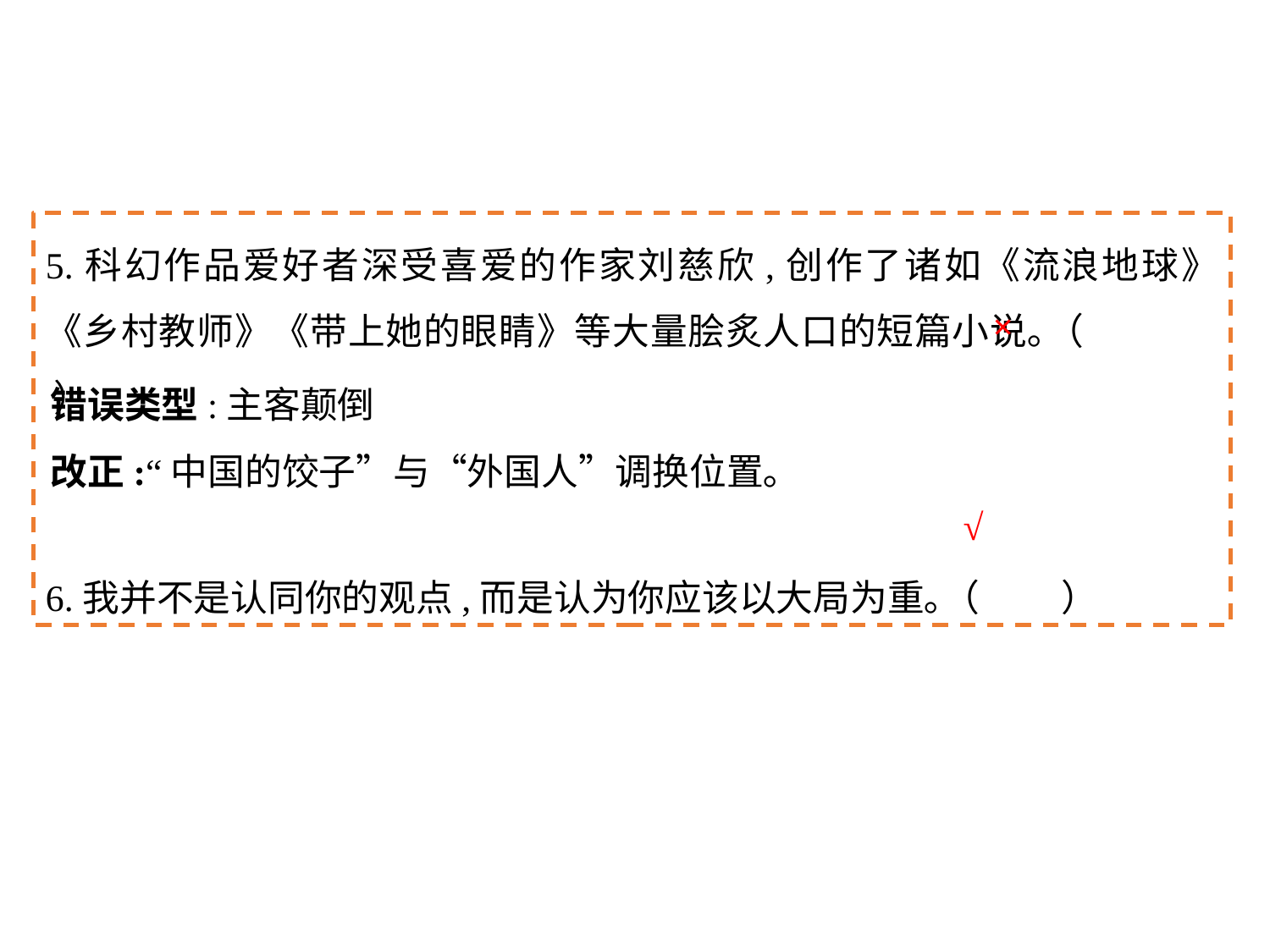

5.科幻作品爱好者深受喜爱的作家刘慈欣,创作了诸如《流浪地球》《乡村教师》《带上她的眼睛》等大量脍炙人口的短篇小说｡（	   ）

6.我并不是认同你的观点,而是认为你应该以大局为重｡（	）
×
错误类型:主客颠倒
改正:“中国的饺子”与“外国人”调换位置｡
√